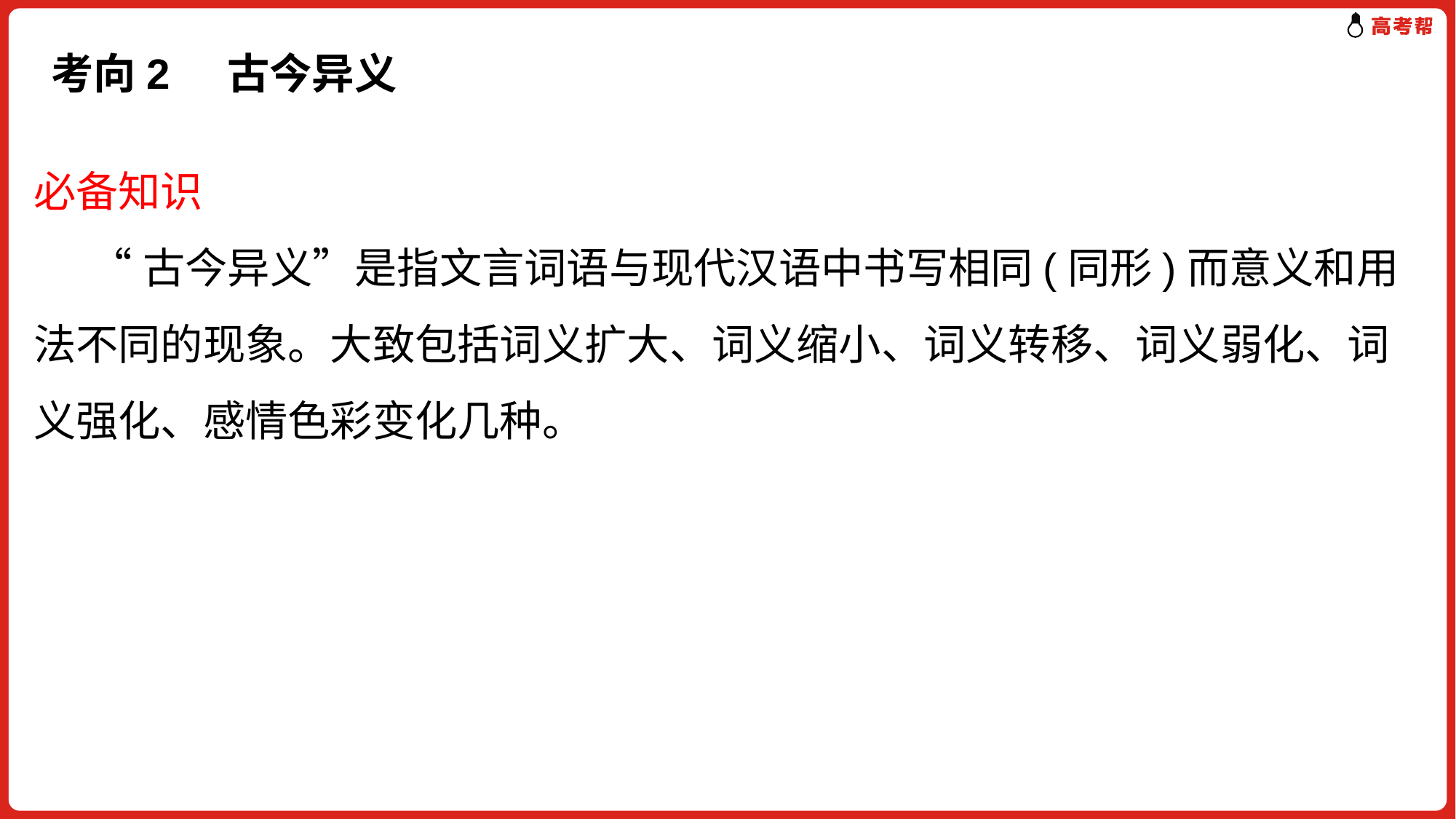

# 考向2    古今异义
必备知识
      “古今异义”是指文言词语与现代汉语中书写相同(同形)而意义和用法不同的现象。大致包括词义扩大、词义缩小、词义转移、词义弱化、词义强化、感情色彩变化几种。